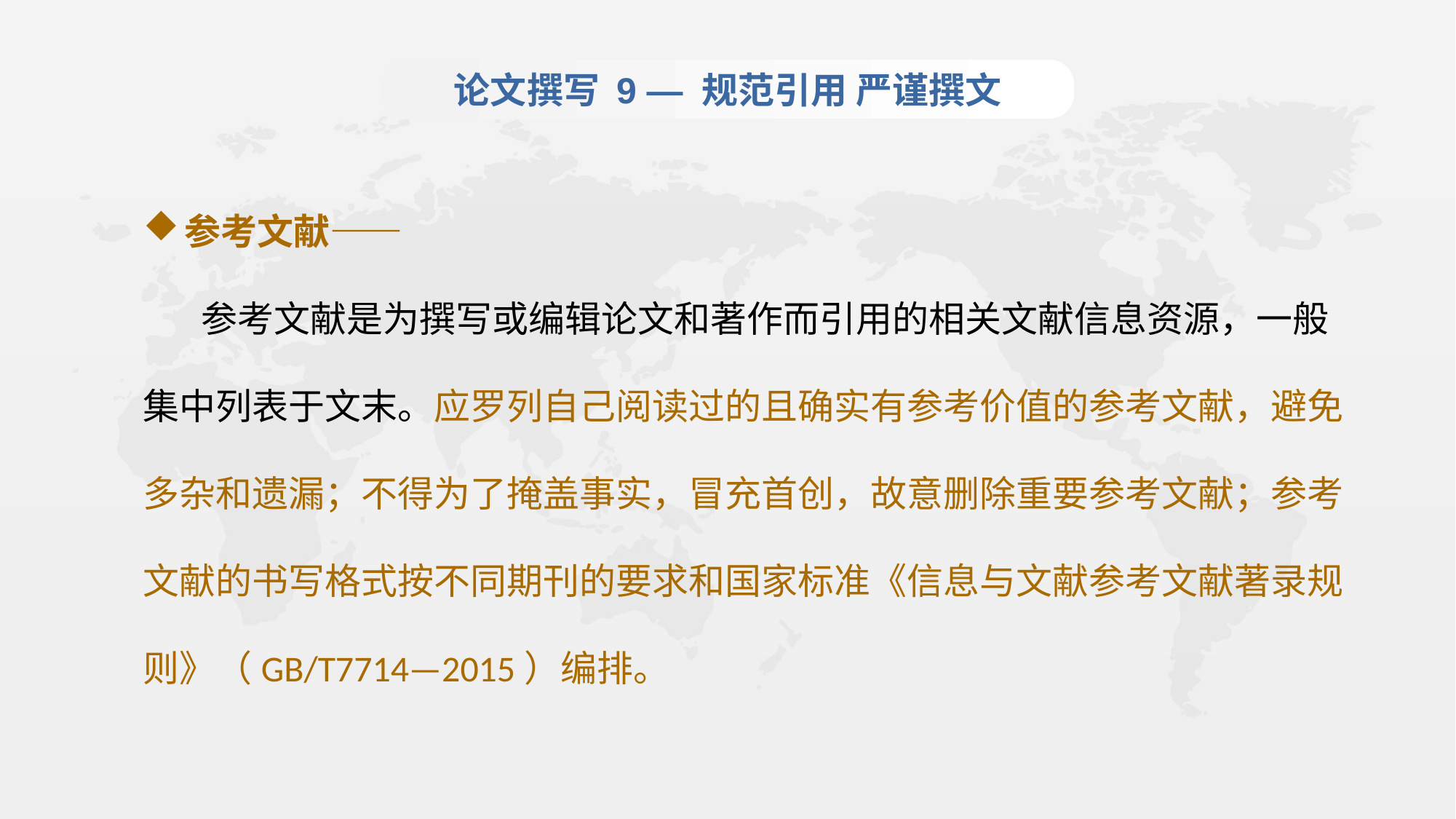

论文撰写 9 — 规范引用 严谨撰文
参考文献——
      参考文献是为撰写或编辑论文和著作而引用的相关文献信息资源，一般集中列表于文末。应罗列自己阅读过的且确实有参考价值的参考文献，避免多杂和遗漏；不得为了掩盖事实，冒充首创，故意删除重要参考文献；参考文献的书写格式按不同期刊的要求和国家标准《信息与文献参考文献著录规则》（GB/T7714—2015）编排。